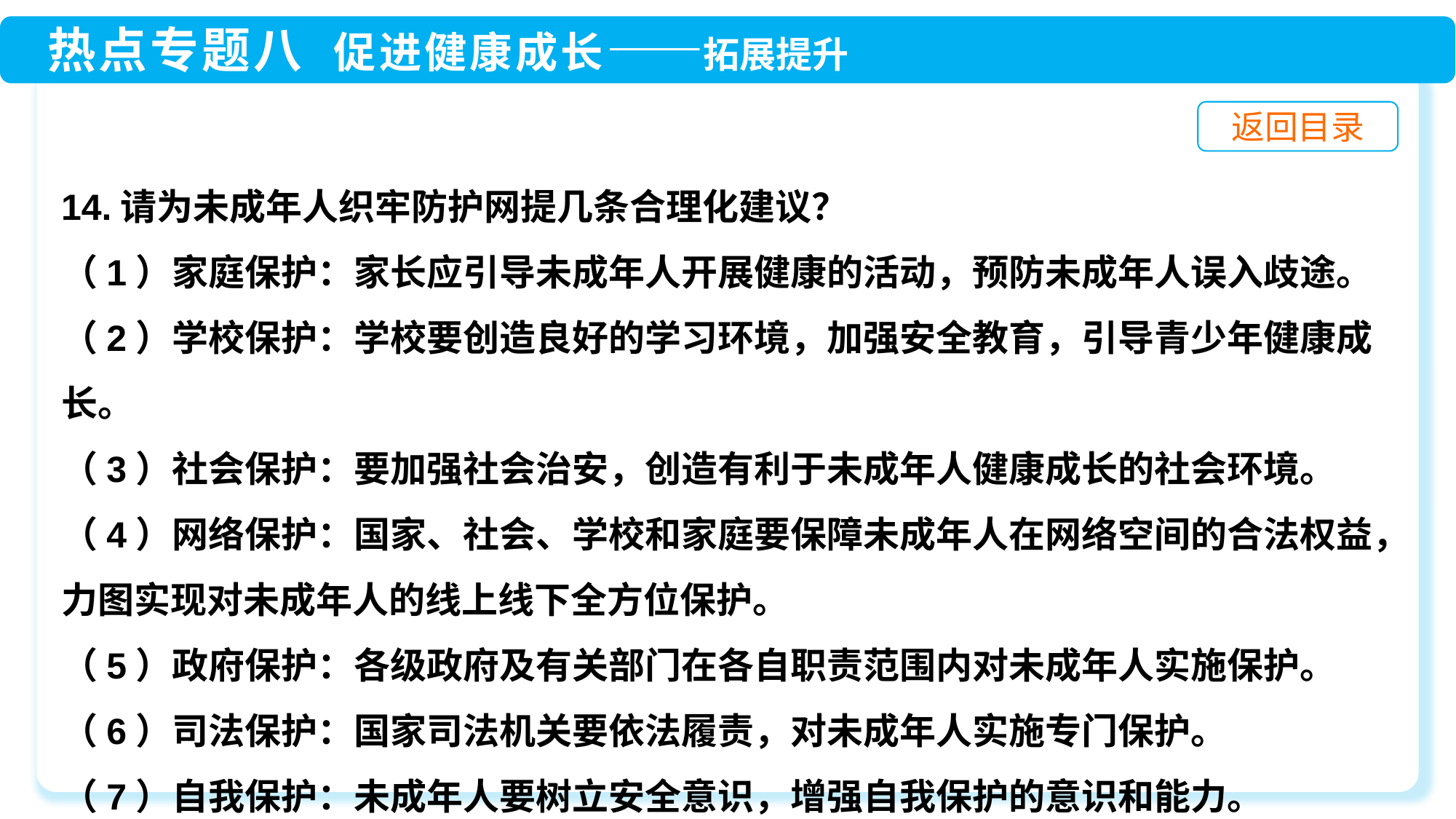

14.请为未成年人织牢防护网提几条合理化建议？
（1）家庭保护：家长应引导未成年人开展健康的活动，预防未成年人误入歧途。
（2）学校保护：学校要创造良好的学习环境，加强安全教育，引导青少年健康成长。
（3）社会保护：要加强社会治安，创造有利于未成年人健康成长的社会环境。
（4）网络保护：国家、社会、学校和家庭要保障未成年人在网络空间的合法权益，力图实现对未成年人的线上线下全方位保护。
（5）政府保护：各级政府及有关部门在各自职责范围内对未成年人实施保护。
（6）司法保护：国家司法机关要依法履责，对未成年人实施专门保护。
（7）自我保护：未成年人要树立安全意识，增强自我保护的意识和能力。